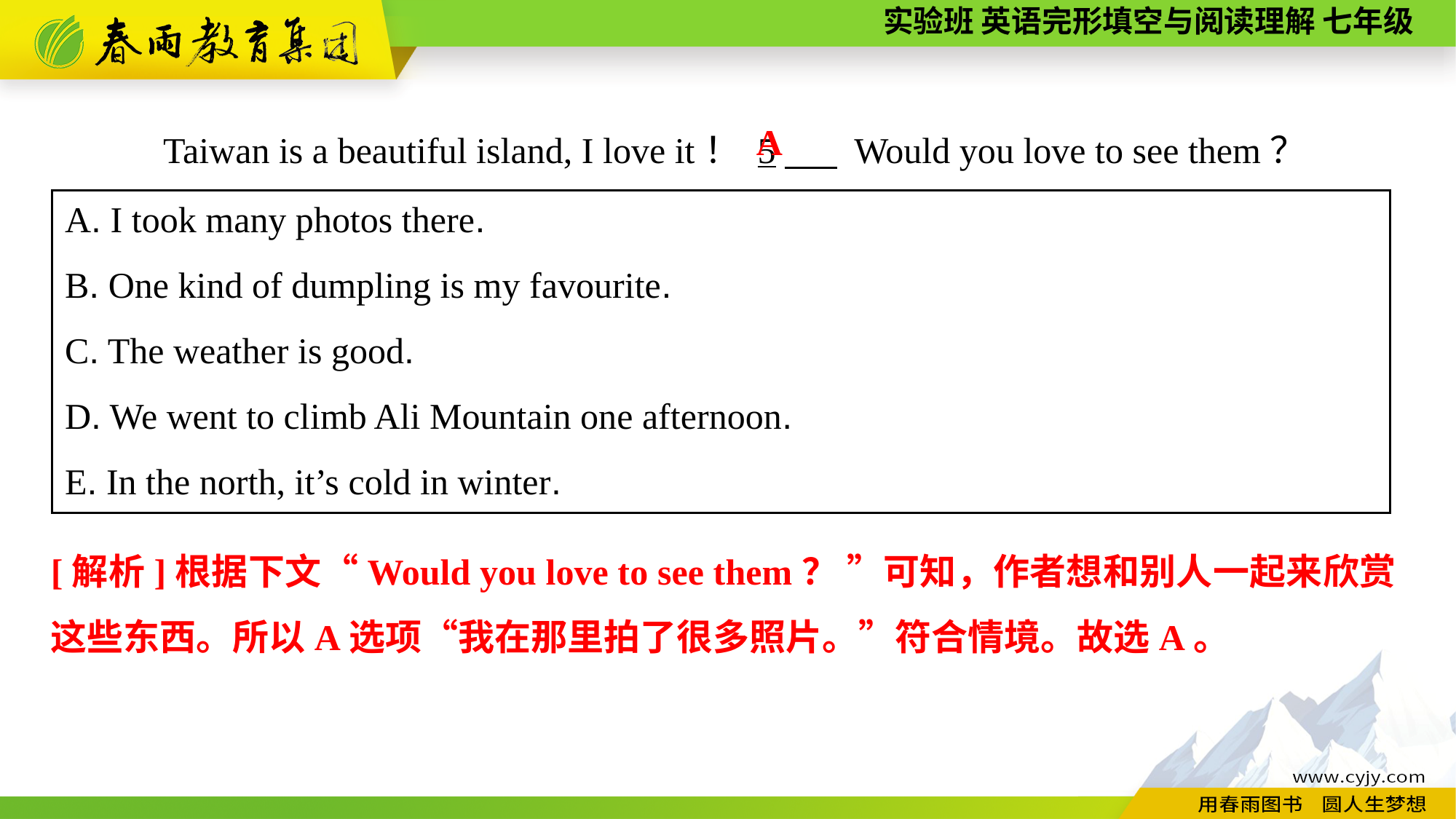

Taiwan is a beautiful island, I love it！ 5　   Would you love to see them？
A
A. I took many photos there.
B. One kind of dumpling is my favourite.
C. The weather is good.
D. We went to climb Ali Mountain one afternoon.
E. In the north, it’s cold in winter.

[解析]根据下文“Would you love to see them？ ”可知，作者想和别人一起来欣赏这些东西。所以A选项“我在那里拍了很多照片。”符合情境。故选A。